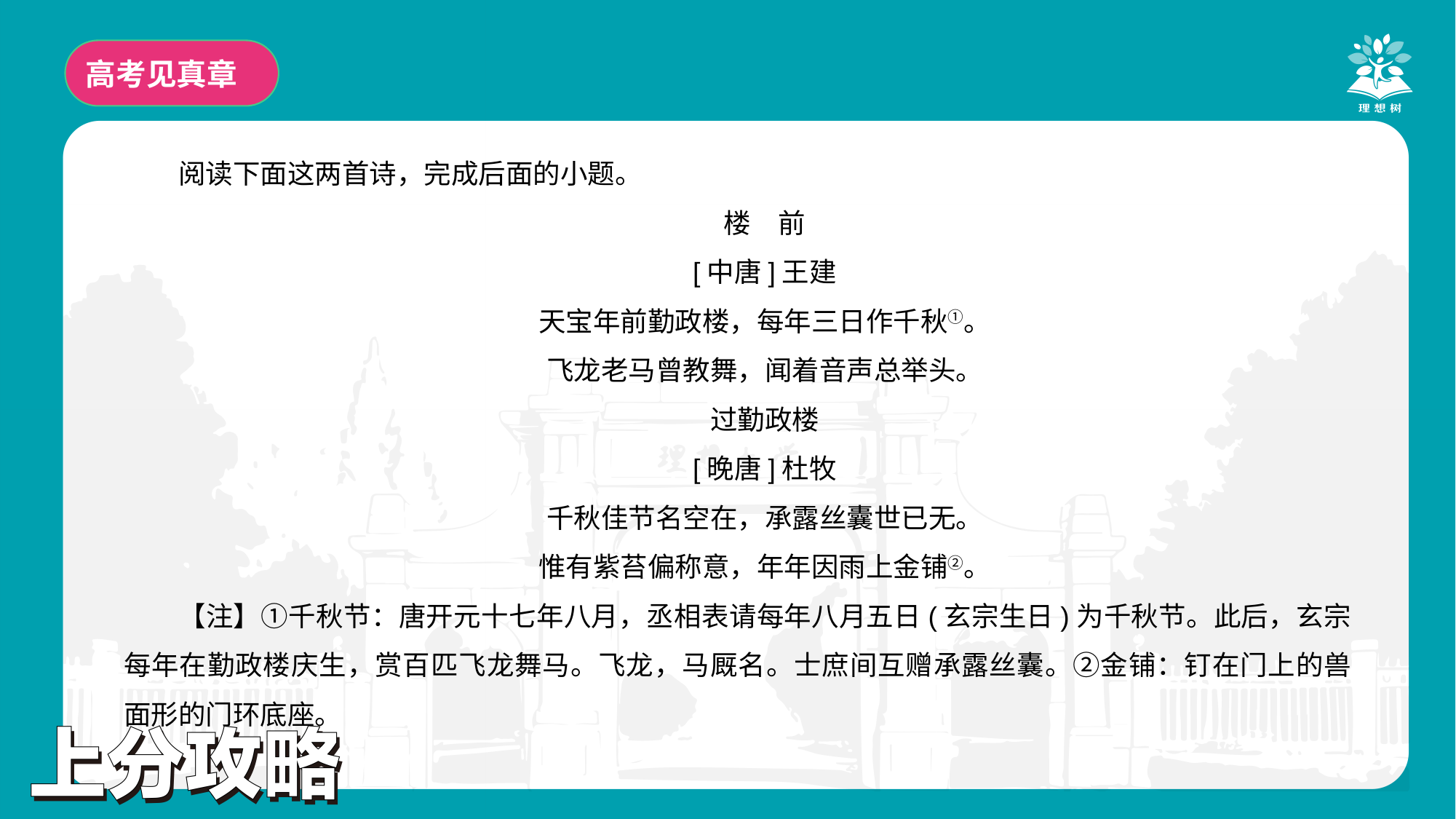

高考见真章
阅读下面这两首诗，完成后面的小题。
楼　前
[中唐]王建
天宝年前勤政楼，每年三日作千秋①。
飞龙老马曾教舞，闻着音声总举头。
过勤政楼
[晚唐]杜牧
千秋佳节名空在，承露丝囊世已无。
惟有紫苔偏称意，年年因雨上金铺②。
【注】①千秋节：唐开元十七年八月，丞相表请每年八月五日(玄宗生日)为千秋节。此后，玄宗每年在勤政楼庆生，赏百匹飞龙舞马。飞龙，马厩名。士庶间互赠承露丝囊。②金铺：钉在门上的兽面形的门环底座。